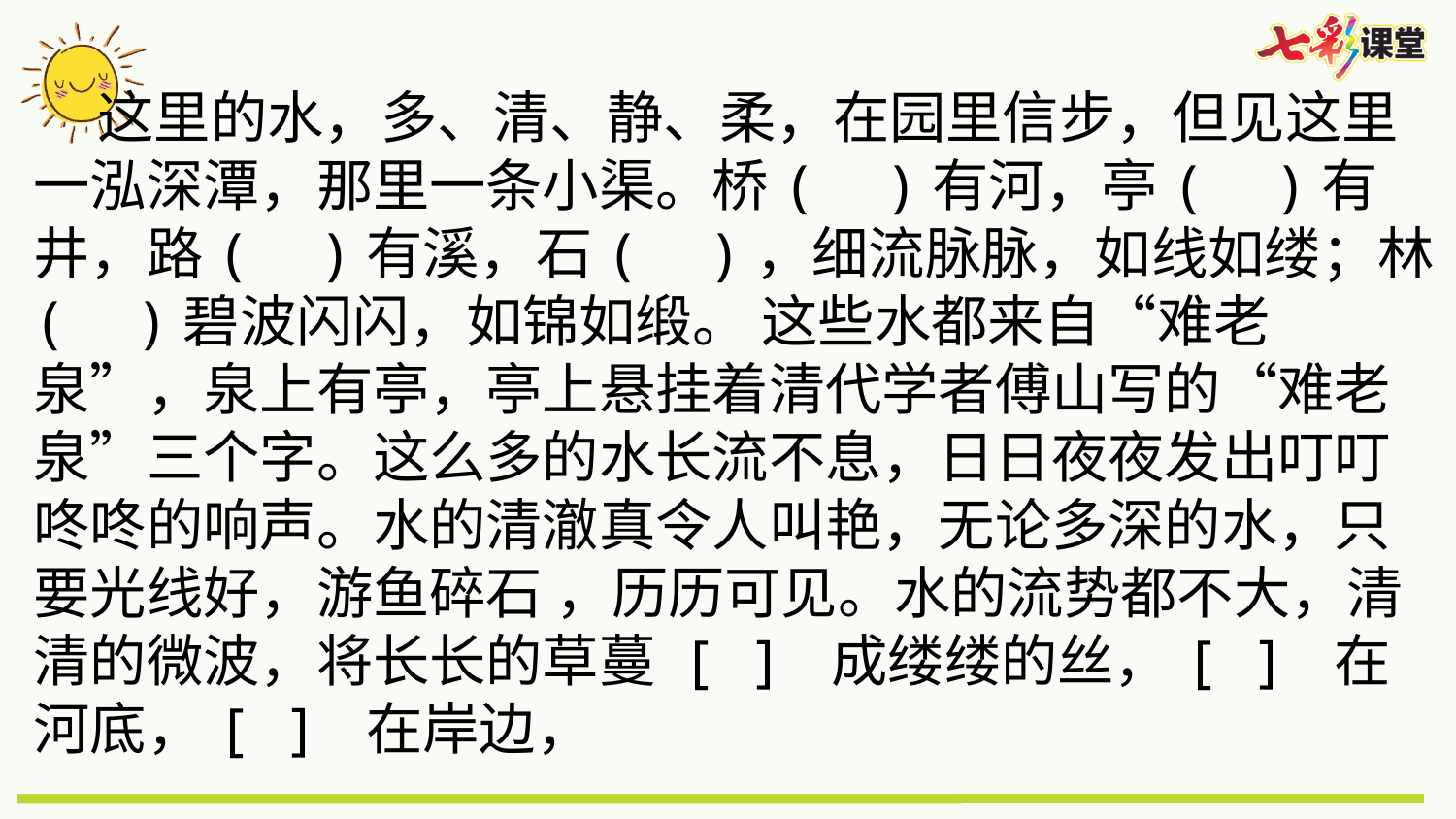

这里的水，多、清、静、柔，在园里信步，但见这里一泓深潭，那里一条小渠。桥(  )有河，亭(  )有井，路(  )有溪，石(  )，细流脉脉，如线如缕；林(  )碧波闪闪，如锦如缎。 这些水都来自“难老泉”，泉上有亭，亭上悬挂着清代学者傅山写的“难老泉”三个字。这么多的水长流不息，日日夜夜发出叮叮咚咚的响声。水的清澈真令人叫艳，无论多深的水，只要光线好，游鱼碎石 ，历历可见。水的流势都不大，清清的微波，将长长的草蔓 [ ] 成缕缕的丝，[ ] 在河底，[ ] 在岸边，